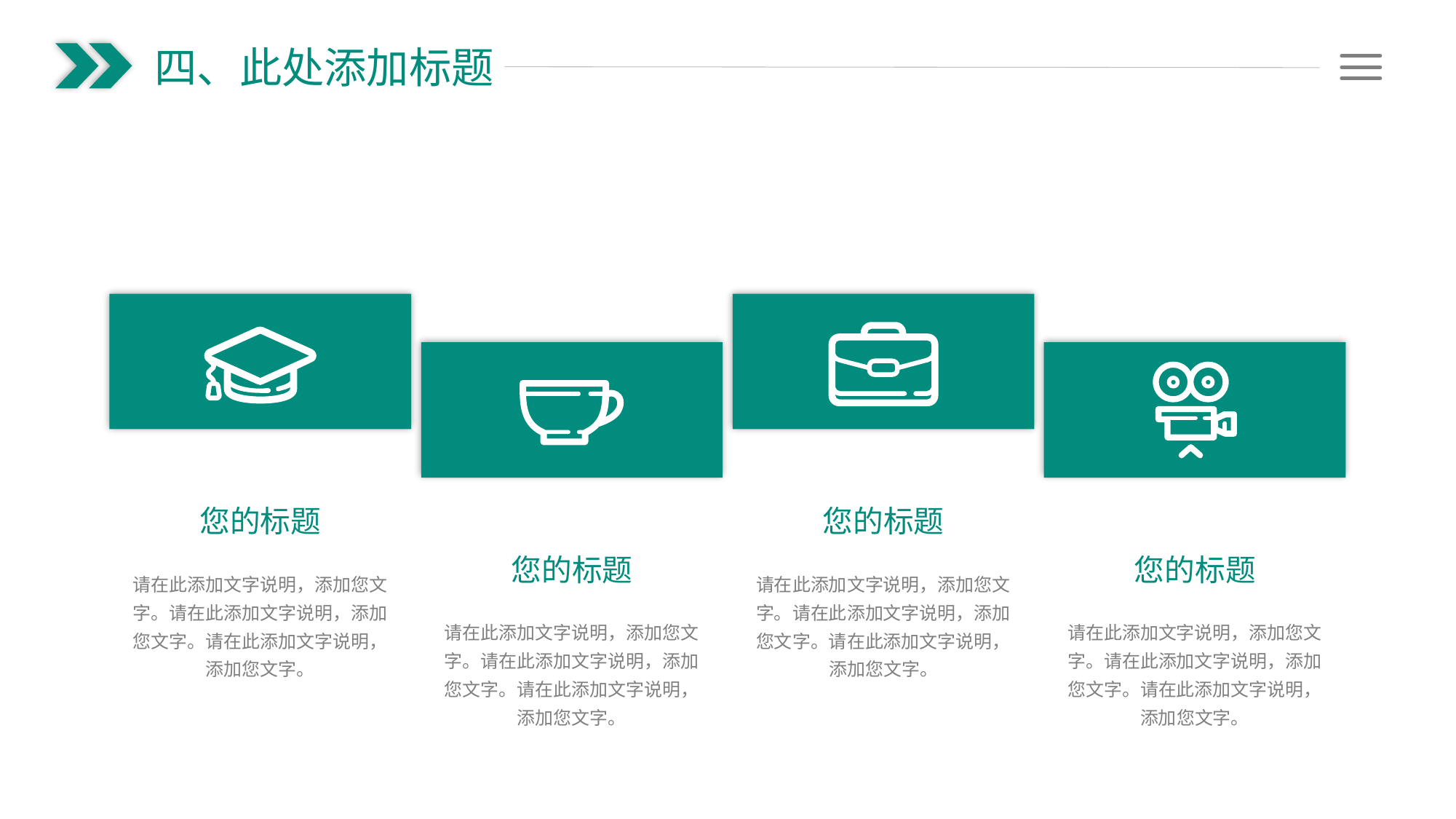

四、此处添加标题

您的标题
请在此添加文字说明，添加您文字。请在此添加文字说明，添加您文字。请在此添加文字说明，添加您文字。

您的标题
请在此添加文字说明，添加您文字。请在此添加文字说明，添加您文字。请在此添加文字说明，添加您文字。

您的标题
请在此添加文字说明，添加您文字。请在此添加文字说明，添加您文字。请在此添加文字说明，添加您文字。

您的标题
请在此添加文字说明，添加您文字。请在此添加文字说明，添加您文字。请在此添加文字说明，添加您文字。